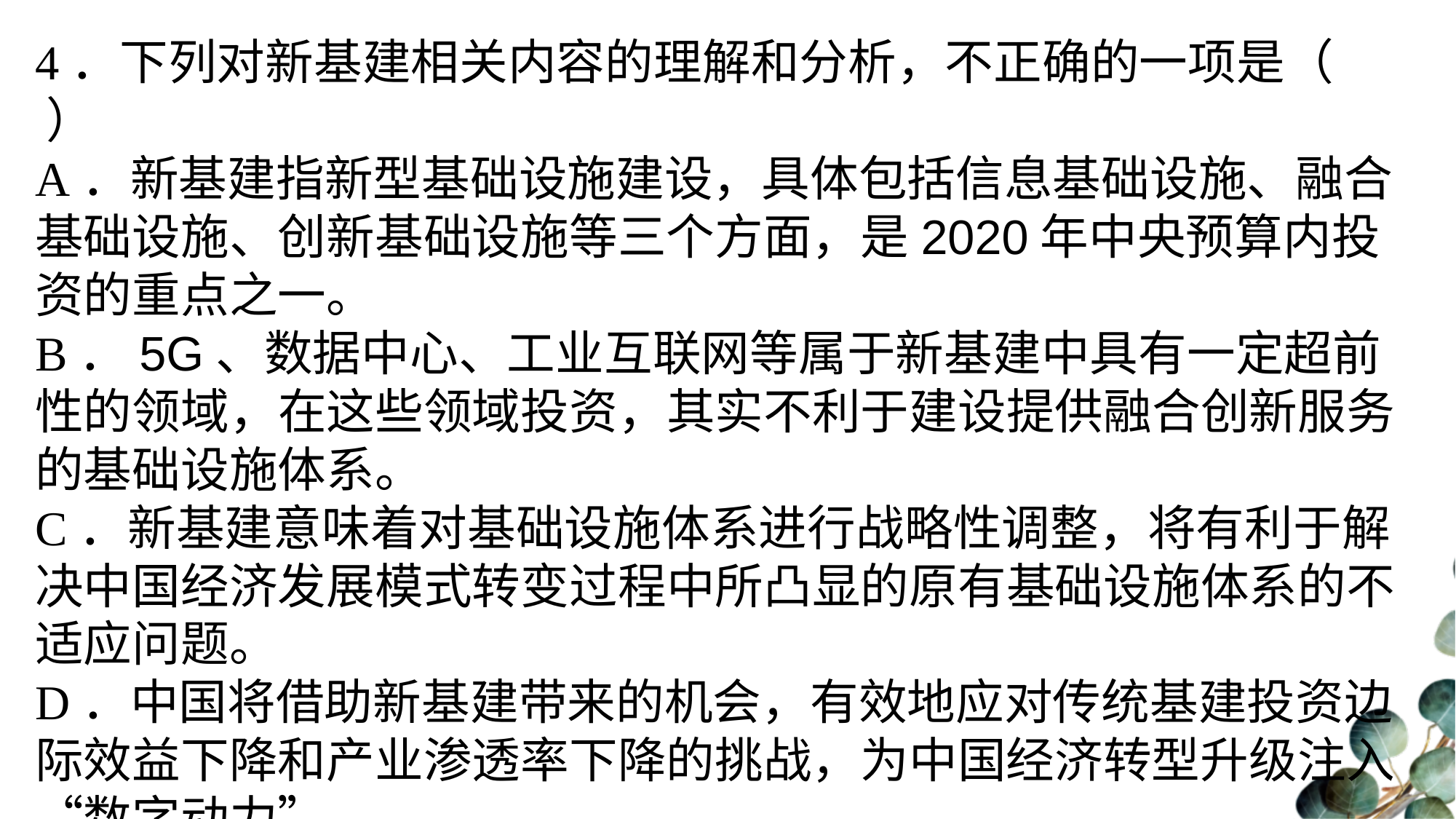

4．下列对新基建相关内容的理解和分析，不正确的一项是（   ）
A．新基建指新型基础设施建设，具体包括信息基础设施、融合基础设施、创新基础设施等三个方面，是2020年中央预算内投资的重点之一。
B．5G、数据中心、工业互联网等属于新基建中具有一定超前性的领域，在这些领域投资，其实不利于建设提供融合创新服务的基础设施体系。
C．新基建意味着对基础设施体系进行战略性调整，将有利于解决中国经济发展模式转变过程中所凸显的原有基础设施体系的不适应问题。
D．中国将借助新基建带来的机会，有效地应对传统基建投资边际效益下降和产业渗透率下降的挑战，为中国经济转型升级注入“数字动力”。